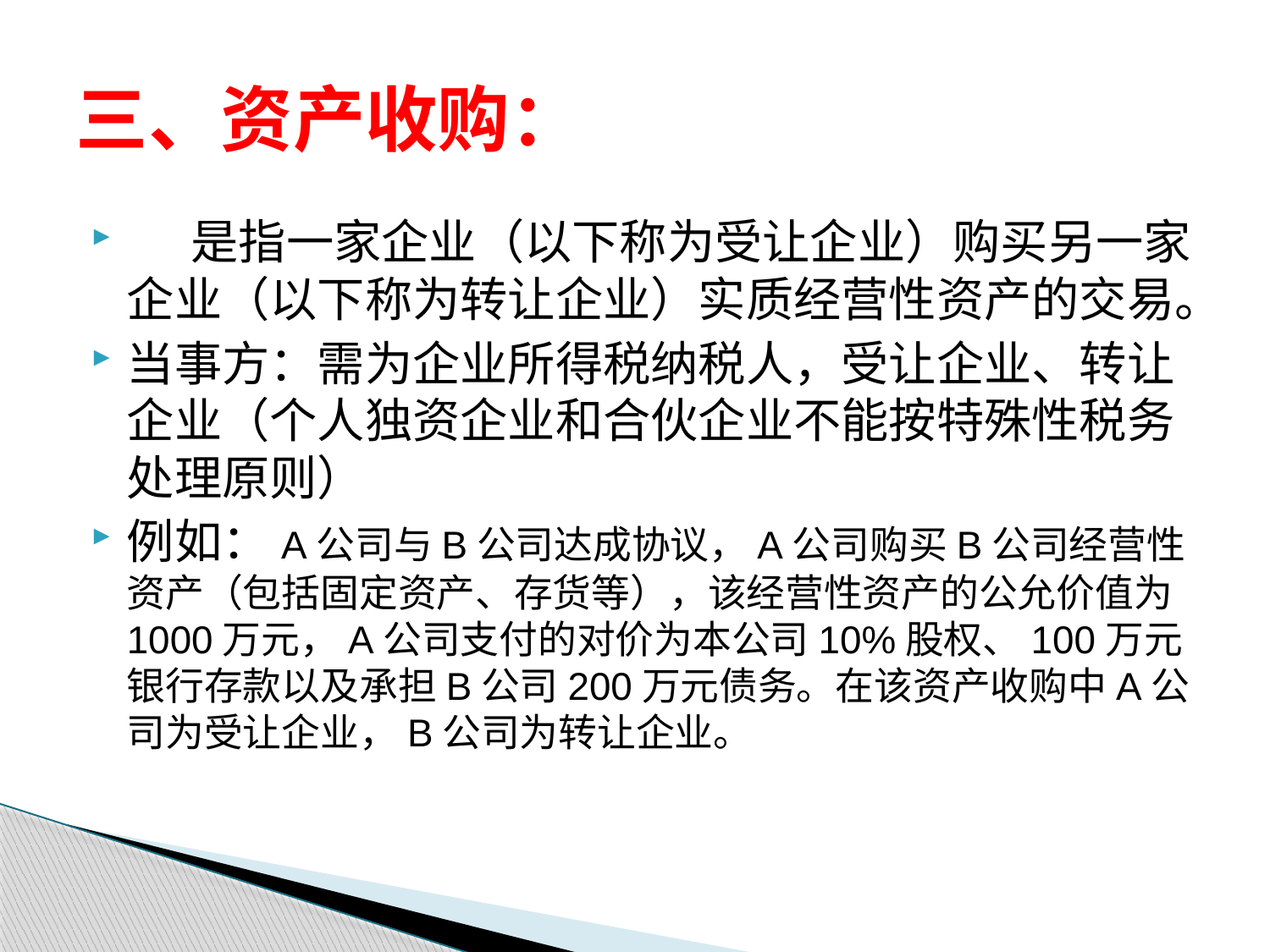

# 三、资产收购：
     是指一家企业（以下称为受让企业）购买另一家企业（以下称为转让企业）实质经营性资产的交易。
当事方：需为企业所得税纳税人，受让企业、转让企业（个人独资企业和合伙企业不能按特殊性税务处理原则）
例如：A公司与B公司达成协议，A公司购买B公司经营性资产（包括固定资产、存货等），该经营性资产的公允价值为1000万元，A公司支付的对价为本公司10%股权、100万元银行存款以及承担B公司200万元债务。在该资产收购中A公司为受让企业，B公司为转让企业。